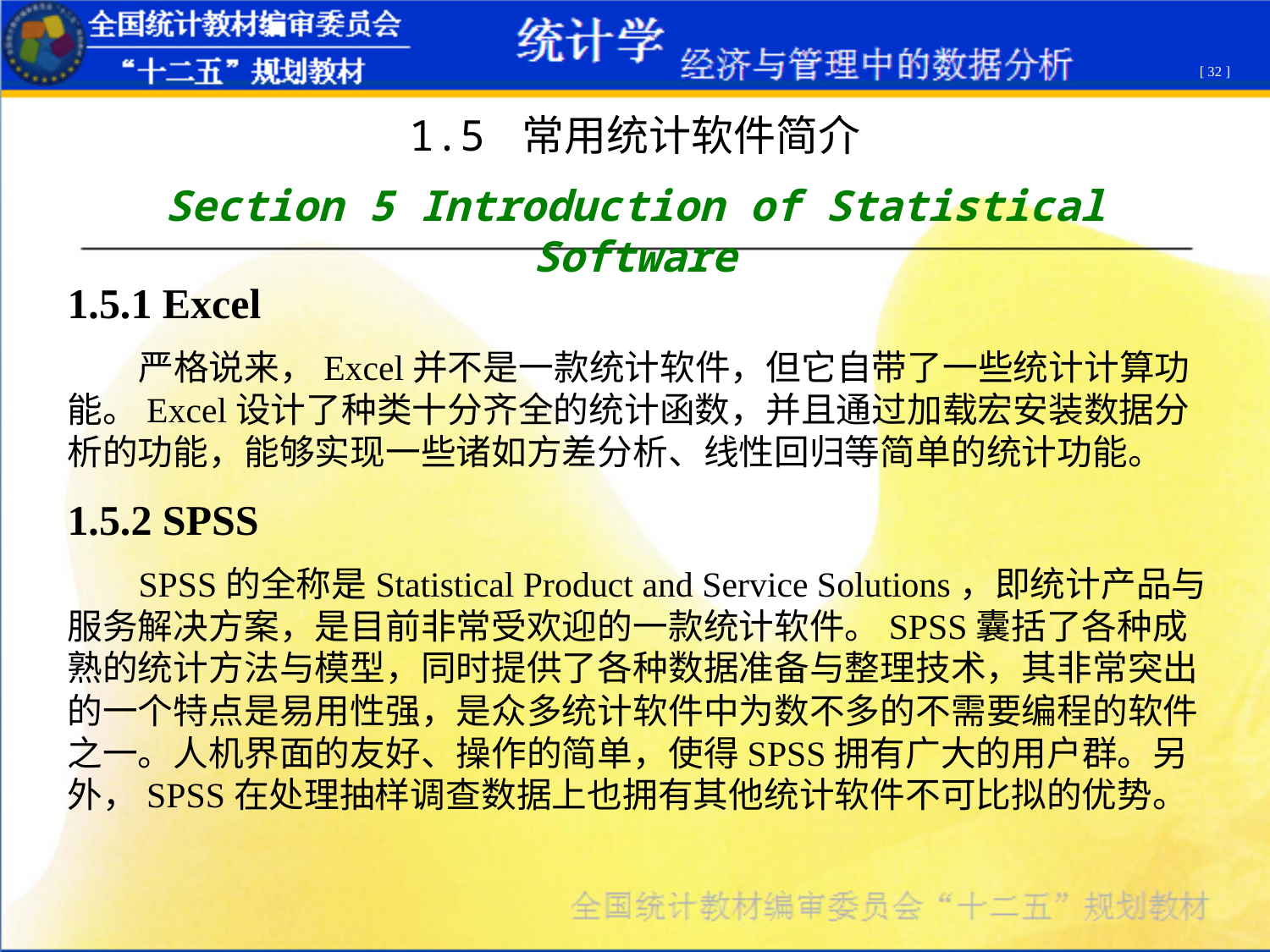

[ 32 ]
1.5 常用统计软件简介
Section 5 Introduction of Statistical Software
1.5.1 Excel
        严格说来，Excel并不是一款统计软件，但它自带了一些统计计算功能。Excel设计了种类十分齐全的统计函数，并且通过加载宏安装数据分析的功能，能够实现一些诸如方差分析、线性回归等简单的统计功能。
1.5.2 SPSS
        SPSS的全称是Statistical Product and Service Solutions，即统计产品与服务解决方案，是目前非常受欢迎的一款统计软件。SPSS囊括了各种成熟的统计方法与模型，同时提供了各种数据准备与整理技术，其非常突出的一个特点是易用性强，是众多统计软件中为数不多的不需要编程的软件之一。人机界面的友好、操作的简单，使得SPSS拥有广大的用户群。另外，SPSS在处理抽样调查数据上也拥有其他统计软件不可比拟的优势。